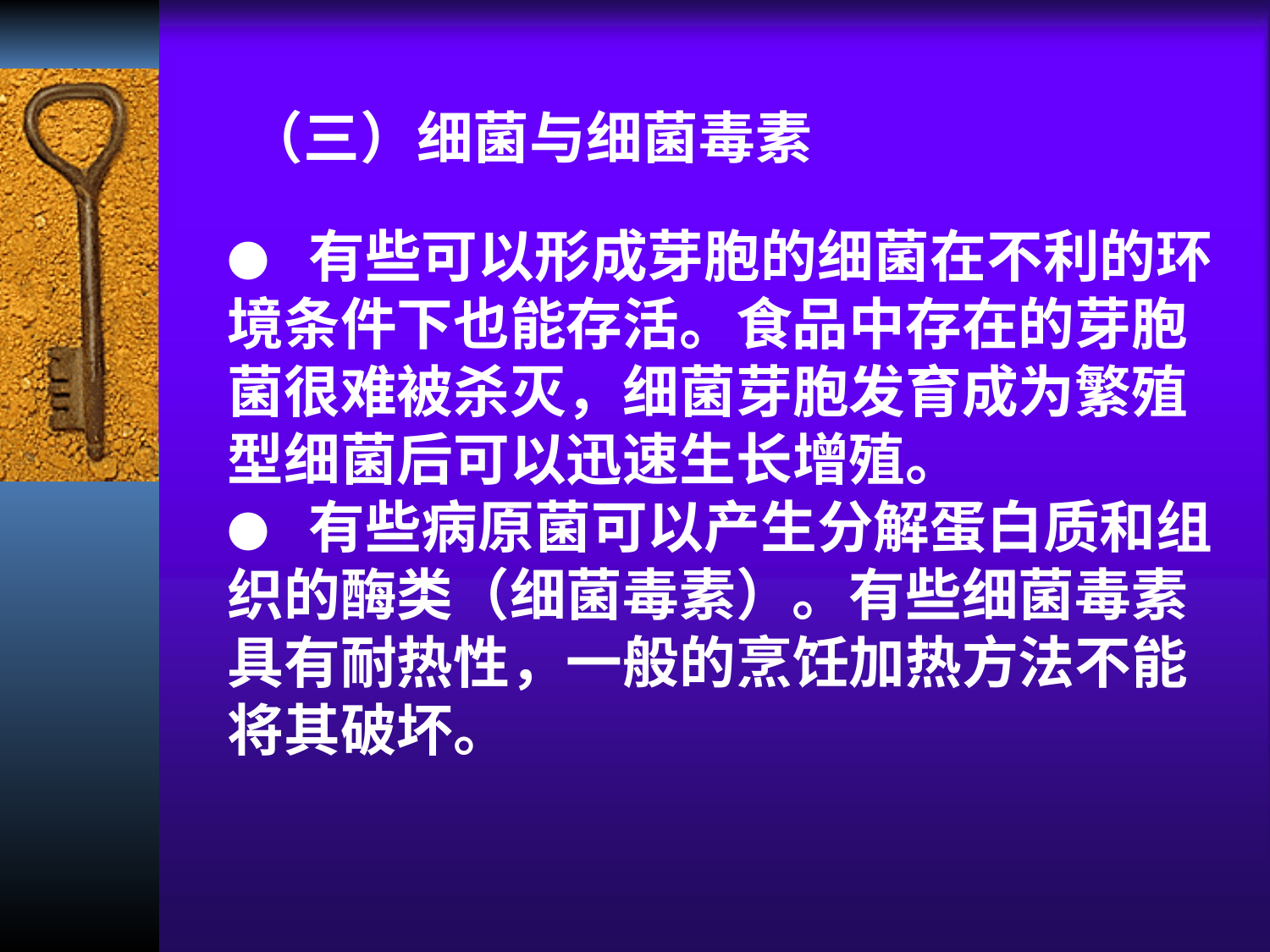

（三）细菌与细菌毒素

●   有些可以形成芽胞的细菌在不利的环境条件下也能存活。食品中存在的芽胞菌很难被杀灭，细菌芽胞发育成为繁殖型细菌后可以迅速生长增殖。
●   有些病原菌可以产生分解蛋白质和组织的酶类（细菌毒素）。有些细菌毒素具有耐热性，一般的烹饪加热方法不能将其破坏。